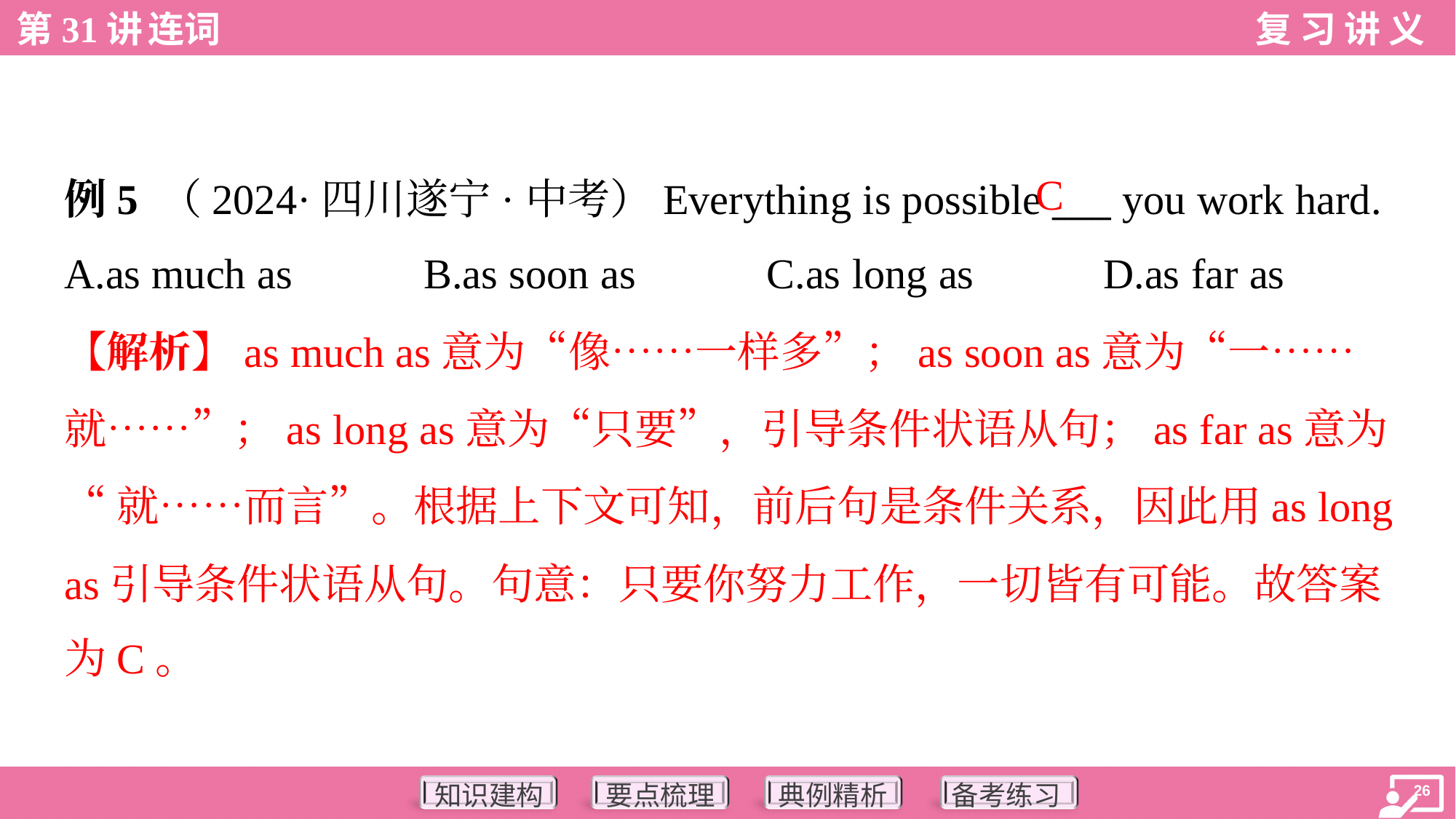

C
例5 （2024·四川遂宁·中考）Everything is possible ___ you work hard.
A.as much as	B.as soon as	C.as long as	D.as far as
【解析】as much as意为“像……一样多”；as soon as意为“一……
就……”；as long as意为“只要”，引导条件状语从句；as far as意为
“就……而言”。根据上下文可知，前后句是条件关系，因此用as long
as引导条件状语从句。句意：只要你努力工作，一切皆有可能。故答案
为C。